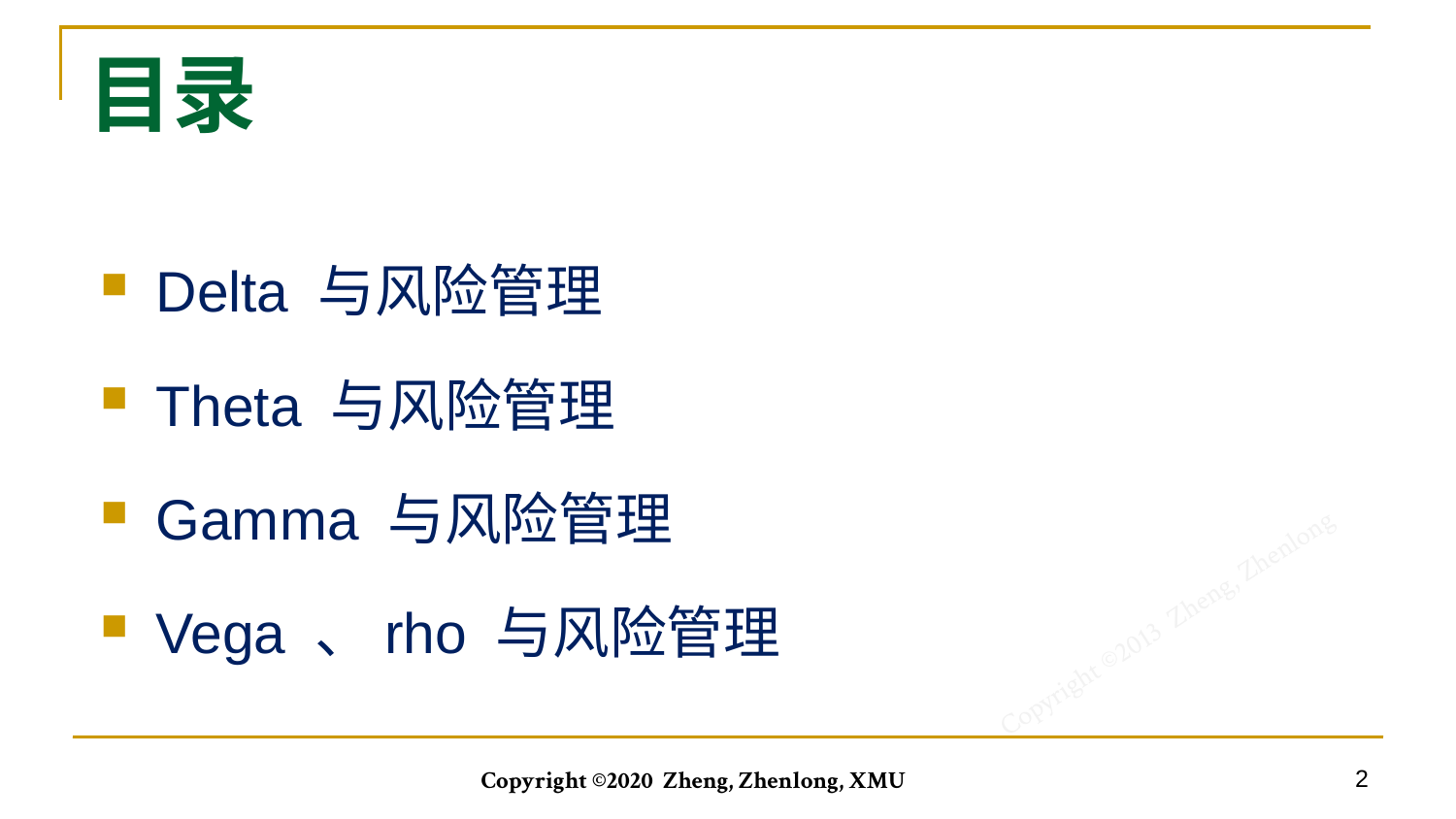

# 目录

Delta 与风险管理
Theta 与风险管理
Gamma 与风险管理
Vega 、rho 与风险管理
2
Copyright ©2020  Zheng, Zhenlong, XMU